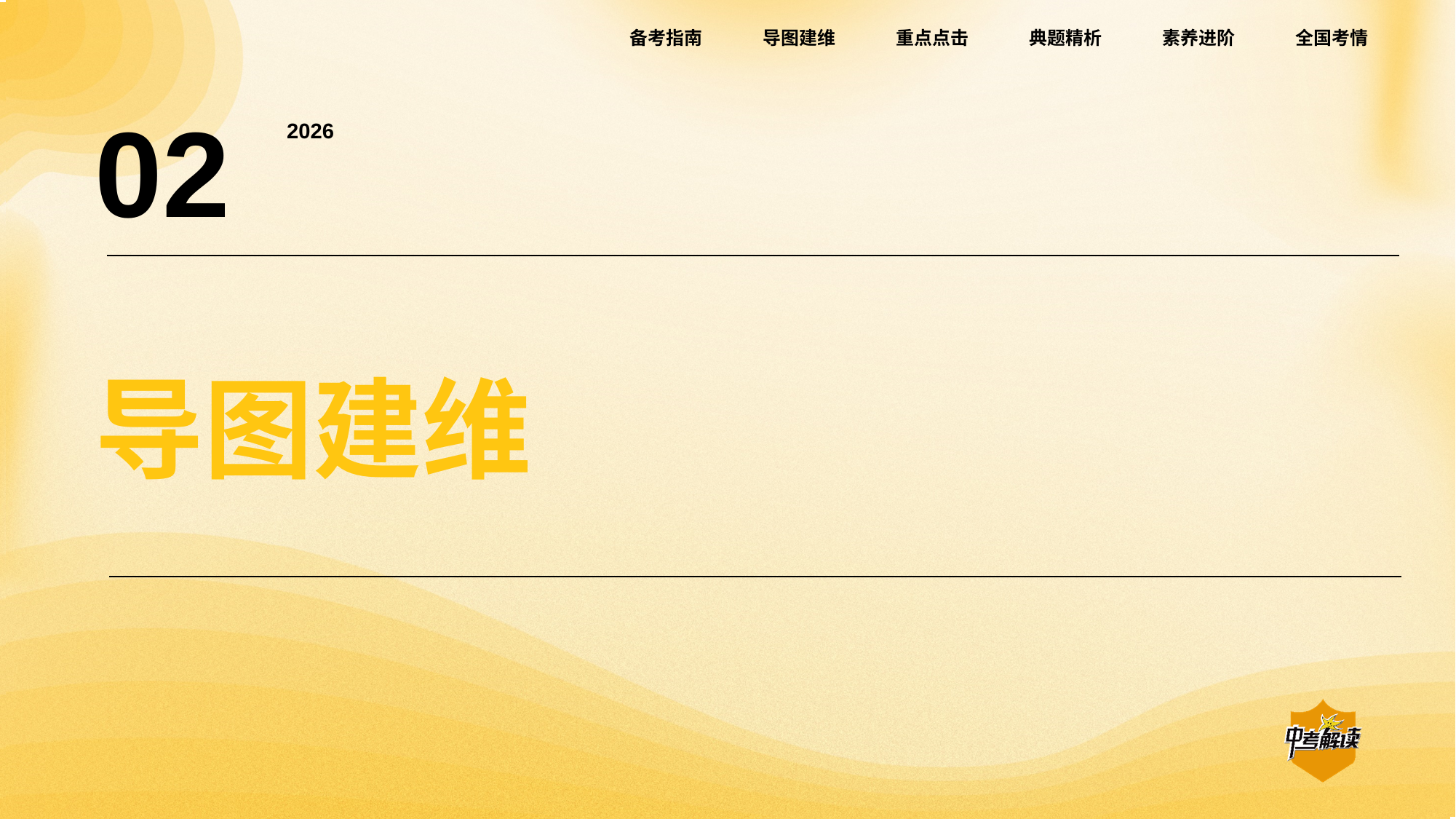

备考指南
导图建维
重点点击
典题精析
素养进阶
全国考情
02
2026
导图建维